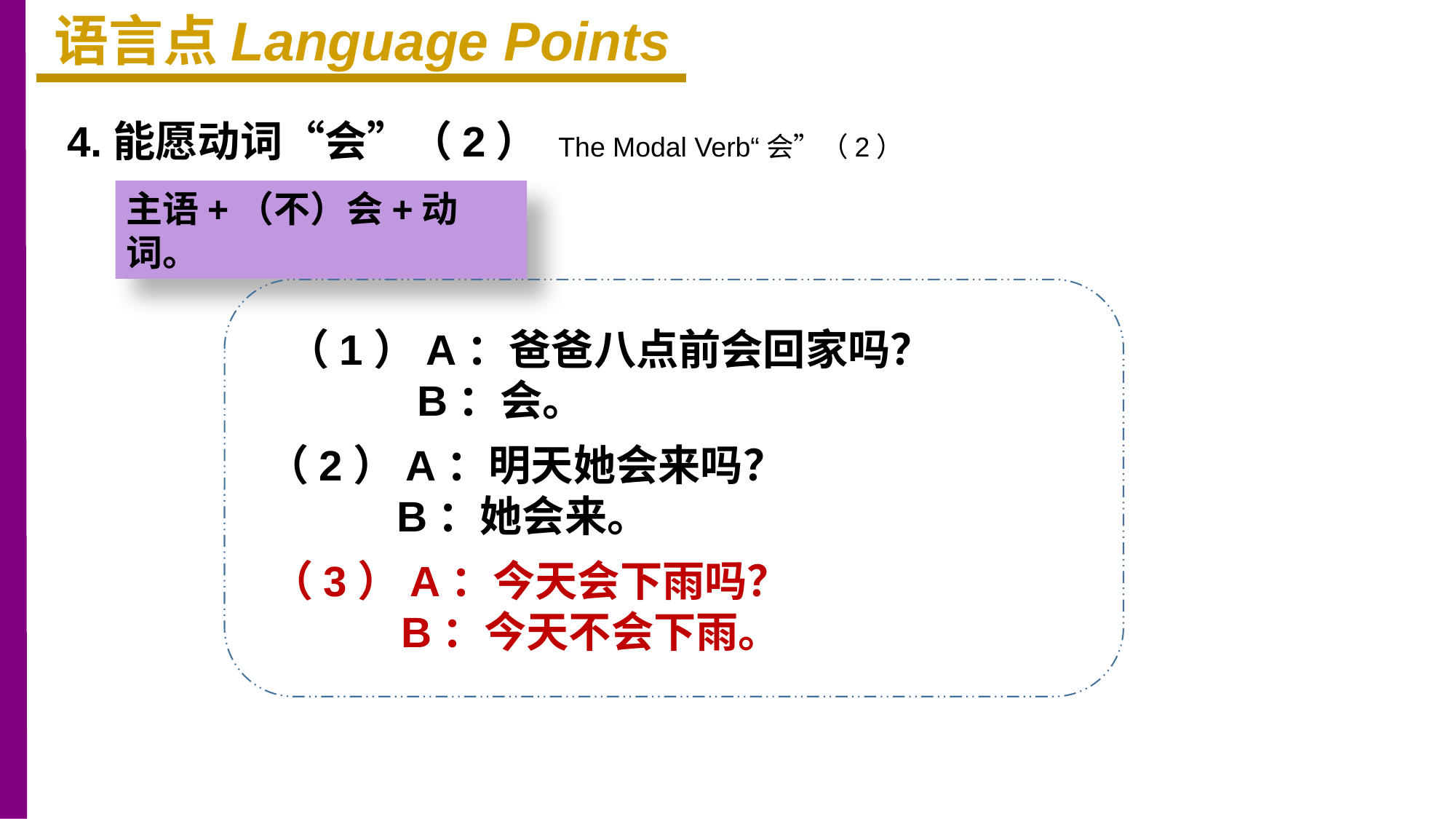

语言点Language Points
4.能愿动词“会”（2） The Modal Verb“会”（2）
主语+（不）会+动词。

（1）A：爸爸八点前会回家吗？
           B：会。
（2）A：明天她会来吗？
           B：她会来。
（3）A：今天会下雨吗？
           B：今天不会下雨。